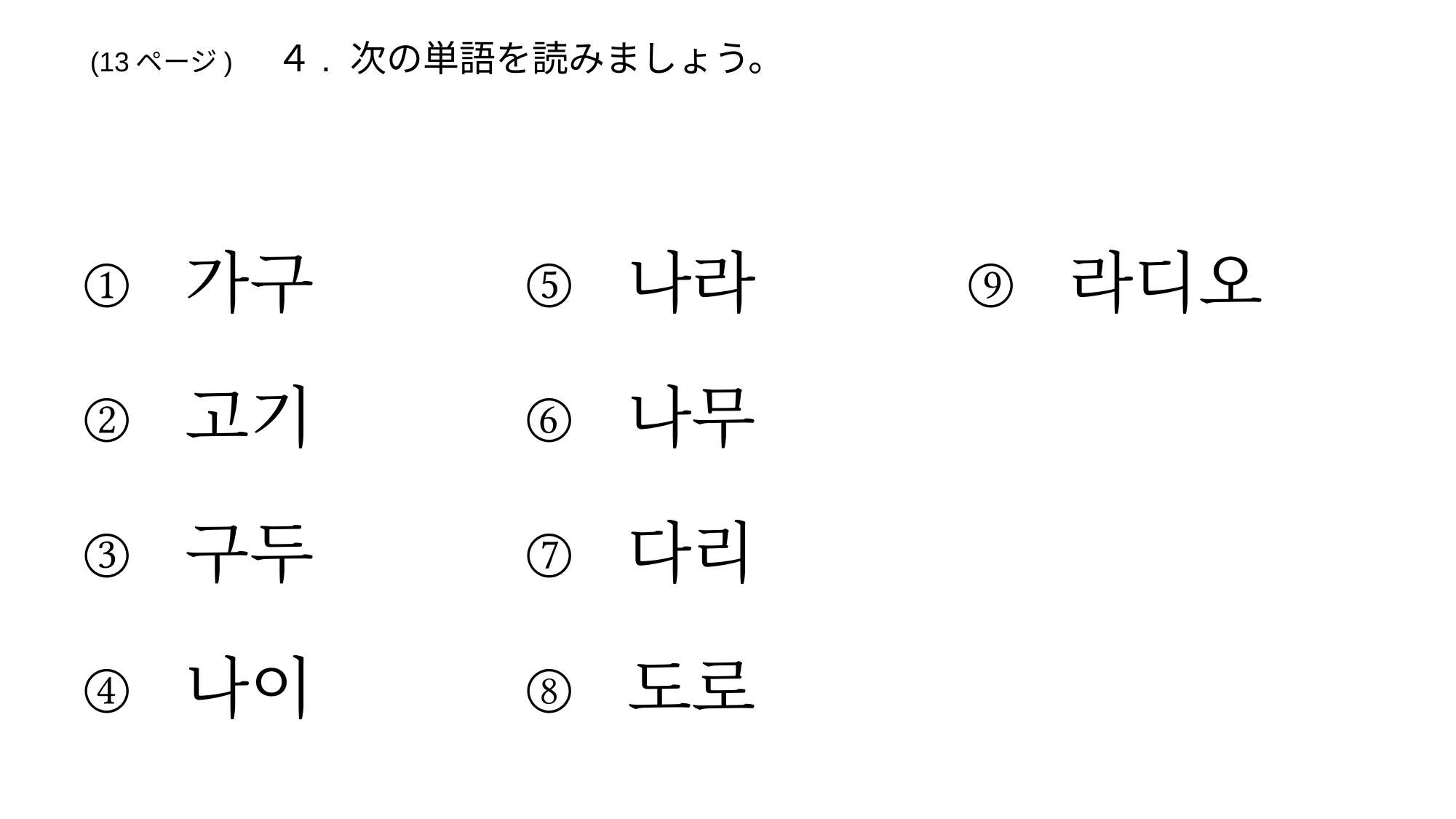

# (13ページ)　４. 次の単語を読みましょう。
 가구
 고기
 구두
 나이
 나라
 나무
 다리
 도로
 라디오